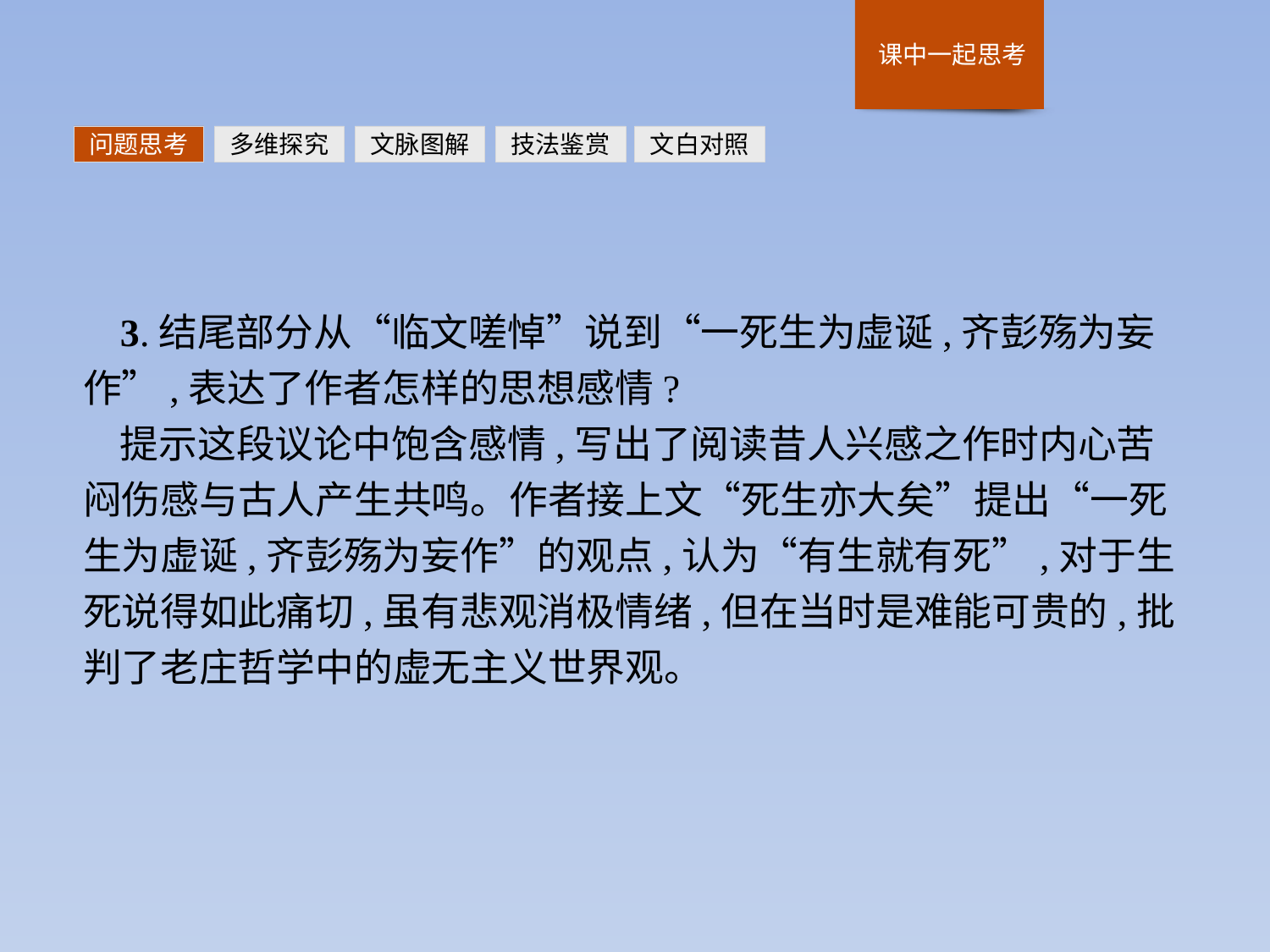

问题思考
多维探究
文脉图解
技法鉴赏
文白对照
3.结尾部分从“临文嗟悼”说到“一死生为虚诞,齐彭殇为妄作”,表达了作者怎样的思想感情?
提示这段议论中饱含感情,写出了阅读昔人兴感之作时内心苦闷伤感与古人产生共鸣。作者接上文“死生亦大矣”提出“一死生为虚诞,齐彭殇为妄作”的观点,认为“有生就有死”,对于生死说得如此痛切,虽有悲观消极情绪,但在当时是难能可贵的,批判了老庄哲学中的虚无主义世界观。